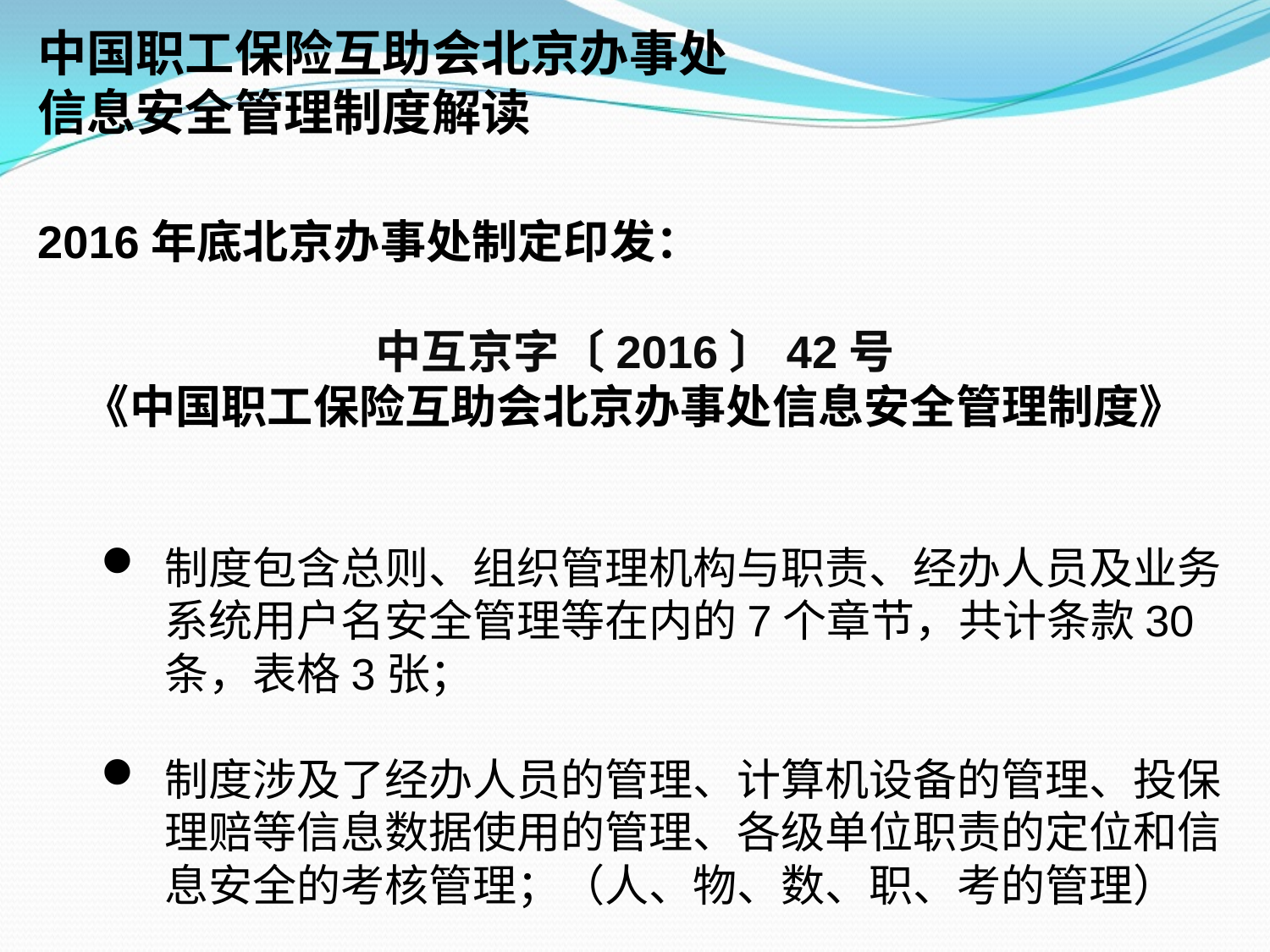

中国职工保险互助会北京办事处
信息安全管理制度解读
2016年底北京办事处制定印发：

中互京字〔2016〕42号
《中国职工保险互助会北京办事处信息安全管理制度》

制度包含总则、组织管理机构与职责、经办人员及业务系统用户名安全管理等在内的7个章节，共计条款30条，表格3张；

制度涉及了经办人员的管理、计算机设备的管理、投保理赔等信息数据使用的管理、各级单位职责的定位和信息安全的考核管理；（人、物、数、职、考的管理）